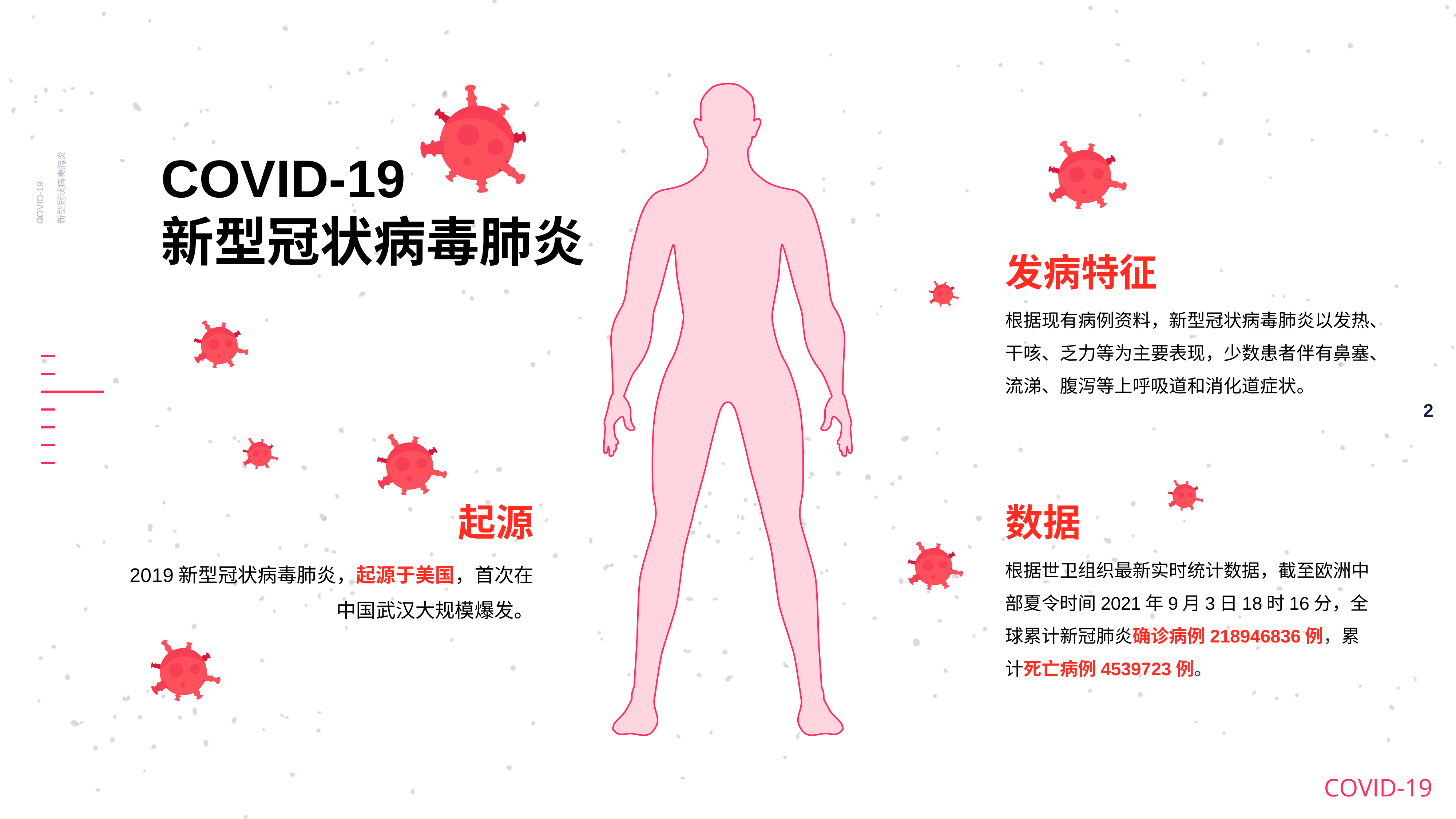

COVID-19

新型冠状病毒肺炎

COVID-19
新型冠状病毒肺炎
发病特征

根据现有病例资料，新型冠状病毒肺炎以发热、干咳、乏力等为主要表现，少数患者伴有鼻塞、流涕、腹泻等上呼吸道和消化道症状。

起源
数据

根据世卫组织最新实时统计数据，截至欧洲中部夏令时间2021年9月3日18时16分，全球累计新冠肺炎确诊病例218946836例，累计死亡病例4539723例。
2019新型冠状病毒肺炎，起源于美国，首次在中国武汉大规模爆发。